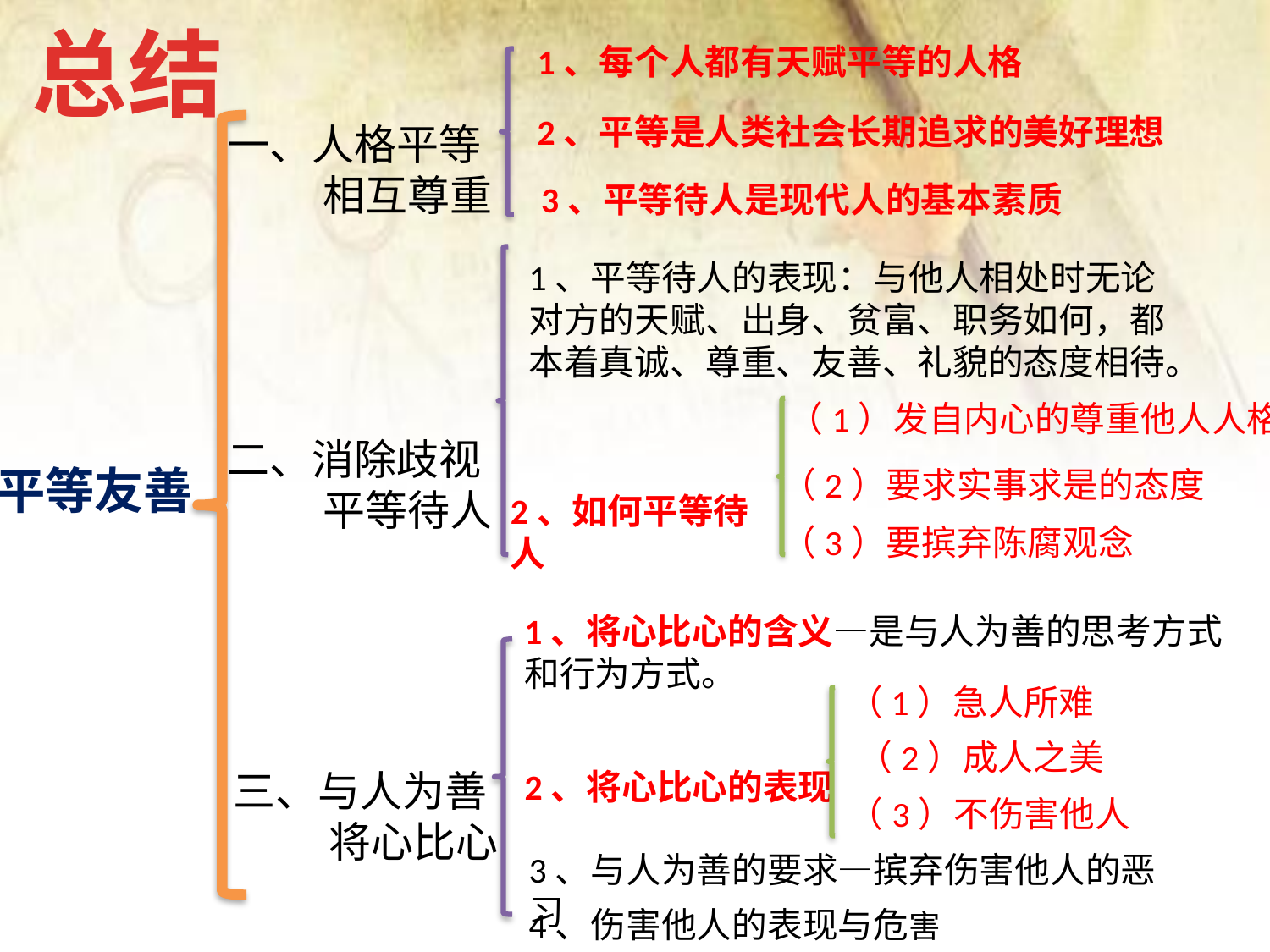

总结
1、每个人都有天赋平等的人格

2、平等是人类社会长期追求的美好理想
一、人格平等
         相互尊重

3、平等待人是现代人的基本素质

1、平等待人的表现：与他人相处时无论对方的天赋、出身、贫富、职务如何，都本着真诚、尊重、友善、礼貌的态度相待。
 （1）发自内心的尊重他人人格

二、消除歧视
         平等待人
平等友善
（2）要求实事求是的态度
2、如何平等待人
（3）要摈弃陈腐观念
1、将心比心的含义—是与人为善的思考方式和行为方式。

（1）急人所难

 （2）成人之美
三、与人为善
         将心比心
2、将心比心的表现
（3）不伤害他人
3、与人为善的要求—摈弃伤害他人的恶习
4、伤害他人的表现与危害